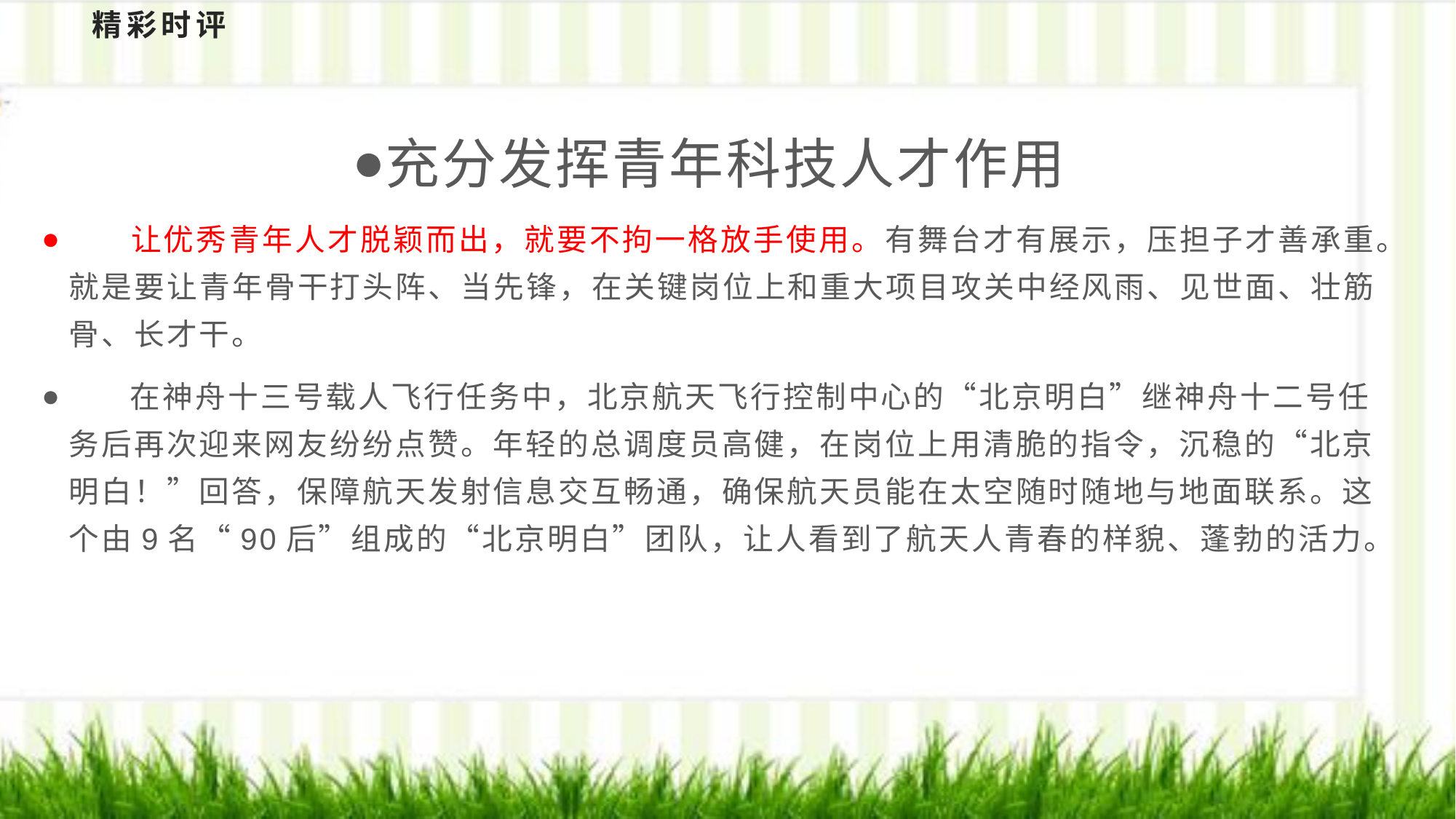

# 精彩时评
充分发挥青年科技人才作用
      让优秀青年人才脱颖而出，就要不拘一格放手使用。有舞台才有展示，压担子才善承重。就是要让青年骨干打头阵、当先锋，在关键岗位上和重大项目攻关中经风雨、见世面、壮筋骨、长才干。
      在神舟十三号载人飞行任务中，北京航天飞行控制中心的“北京明白”继神舟十二号任务后再次迎来网友纷纷点赞。年轻的总调度员高健，在岗位上用清脆的指令，沉稳的“北京明白！”回答，保障航天发射信息交互畅通，确保航天员能在太空随时随地与地面联系。这个由9名“90后”组成的“北京明白”团队，让人看到了航天人青春的样貌、蓬勃的活力。